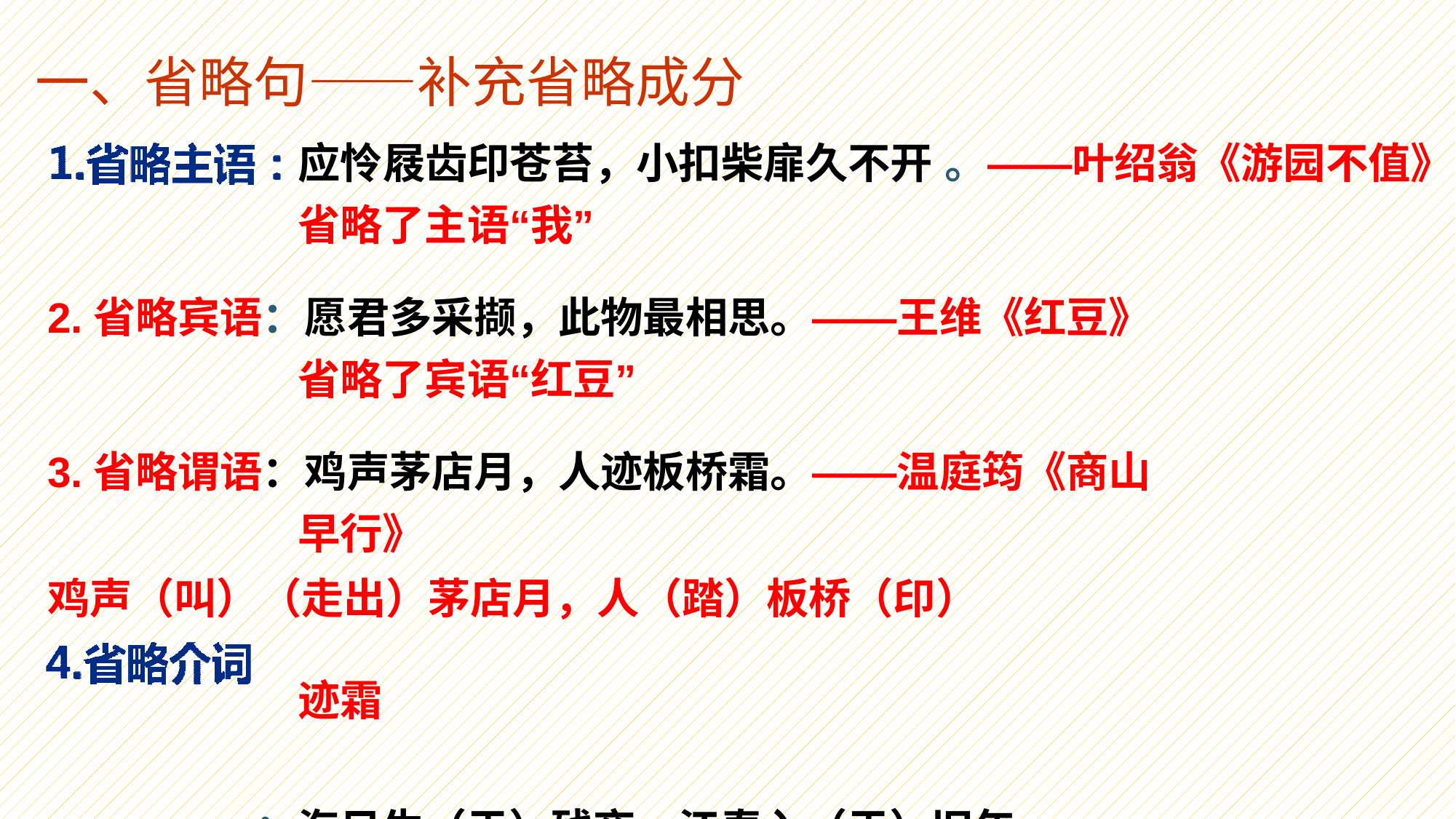

一、省略句——补充省略成分
应怜屐齿印苍苔，小扣柴扉久不开 。——叶绍翁《游园不值》 省略了主语“我”
2.省略宾语：愿君多采撷，此物最相思。——王维《红豆》 省略了宾语“红豆”
3.省略谓语：鸡声茅店月，人迹板桥霜。——温庭筠《商山早行》
鸡声（叫）（走出）茅店月，人（踏）板桥（印）	迹霜

：海日生（于）残夜，江春入（于）旧年。
——王湾《次北固山下》